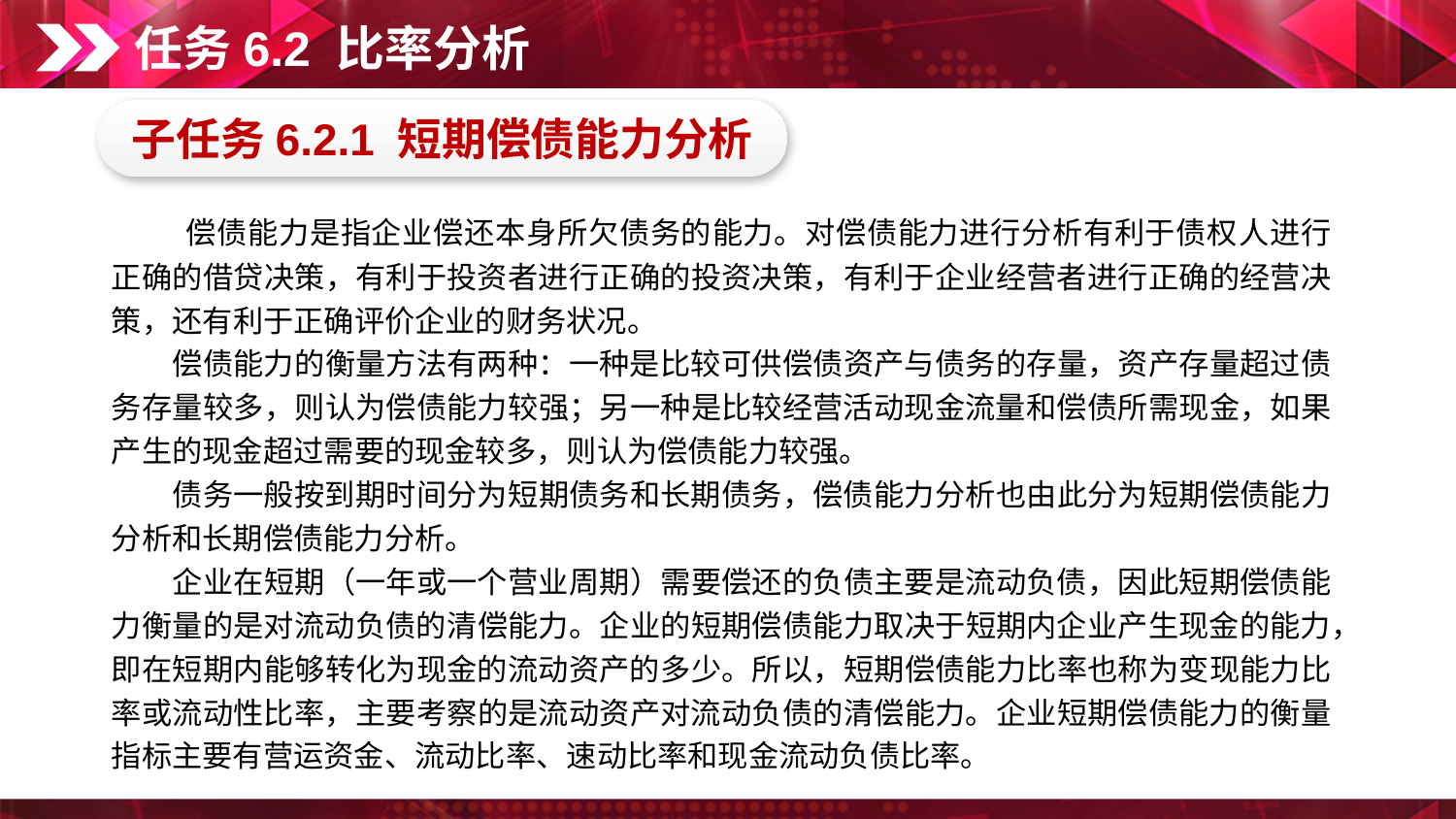

任务6.2 比率分析

子任务6.2.1 短期偿债能力分析
　　偿债能力是指企业偿还本身所欠债务的能力。对偿债能力进行分析有利于债权人进行正确的借贷决策，有利于投资者进行正确的投资决策，有利于企业经营者进行正确的经营决策，还有利于正确评价企业的财务状况。
　　偿债能力的衡量方法有两种：一种是比较可供偿债资产与债务的存量，资产存量超过债务存量较多，则认为偿债能力较强；另一种是比较经营活动现金流量和偿债所需现金，如果产生的现金超过需要的现金较多，则认为偿债能力较强。
　　债务一般按到期时间分为短期债务和长期债务，偿债能力分析也由此分为短期偿债能力分析和长期偿债能力分析。
　　企业在短期（一年或一个营业周期）需要偿还的负债主要是流动负债，因此短期偿债能力衡量的是对流动负债的清偿能力。企业的短期偿债能力取决于短期内企业产生现金的能力，即在短期内能够转化为现金的流动资产的多少。所以，短期偿债能力比率也称为变现能力比率或流动性比率，主要考察的是流动资产对流动负债的清偿能力。企业短期偿债能力的衡量指标主要有营运资金、流动比率、速动比率和现金流动负债比率。